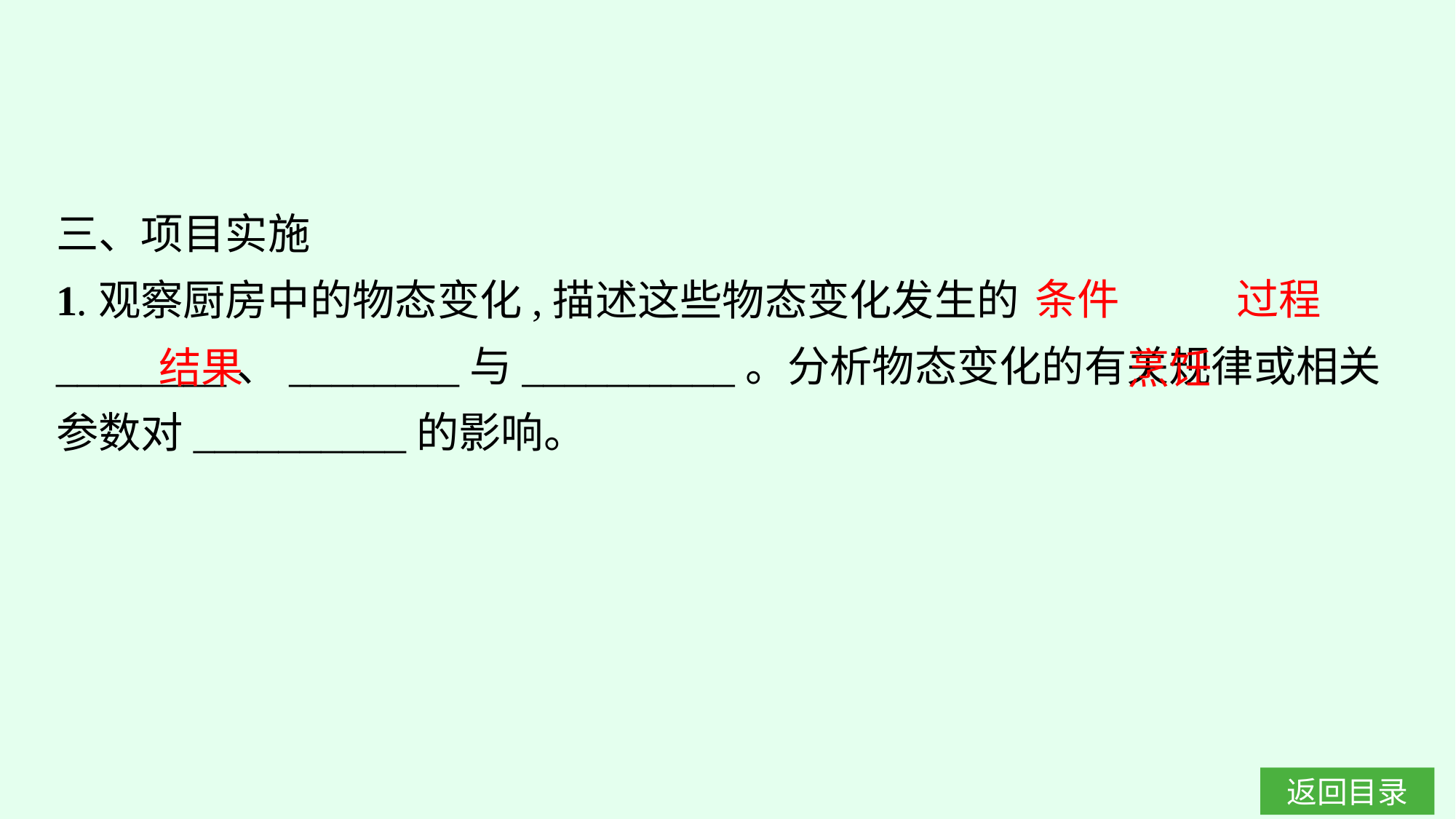

三、项目实施
1.观察厨房中的物态变化,描述这些物态变化发生的________、________与__________。分析物态变化的有关规律或相关参数对__________的影响。
过程
条件
结果
烹饪